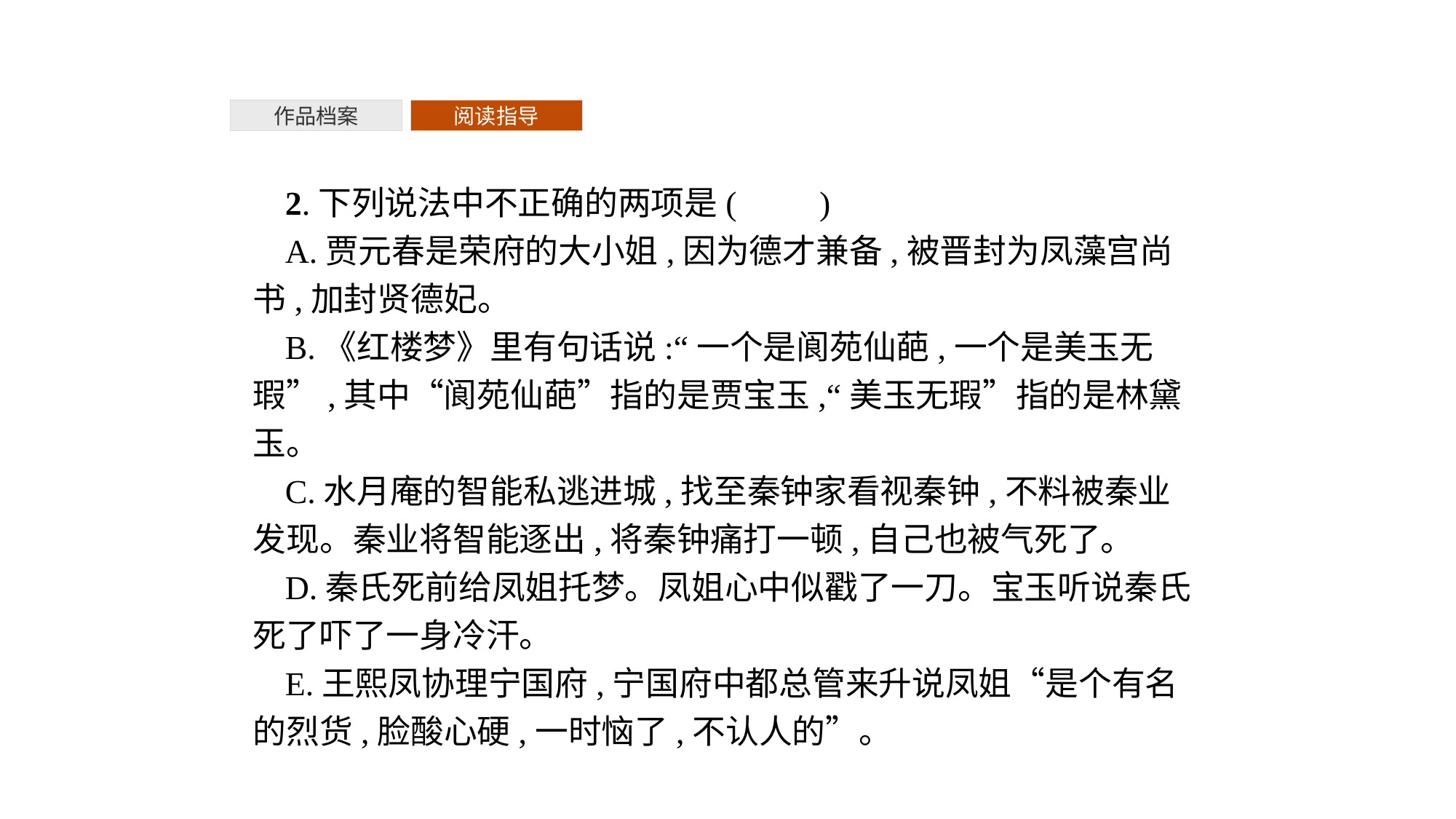

作品档案
阅读指导
2.下列说法中不正确的两项是(　　)
A.贾元春是荣府的大小姐,因为德才兼备,被晋封为凤藻宫尚书,加封贤德妃。
B.《红楼梦》里有句话说:“一个是阆苑仙葩,一个是美玉无瑕”,其中“阆苑仙葩”指的是贾宝玉,“美玉无瑕”指的是林黛玉。
C.水月庵的智能私逃进城,找至秦钟家看视秦钟,不料被秦业发现。秦业将智能逐出,将秦钟痛打一顿,自己也被气死了。
D.秦氏死前给凤姐托梦。凤姐心中似戳了一刀。宝玉听说秦氏死了吓了一身冷汗。
E.王熙凤协理宁国府,宁国府中都总管来升说凤姐“是个有名的烈货,脸酸心硬,一时恼了,不认人的”。